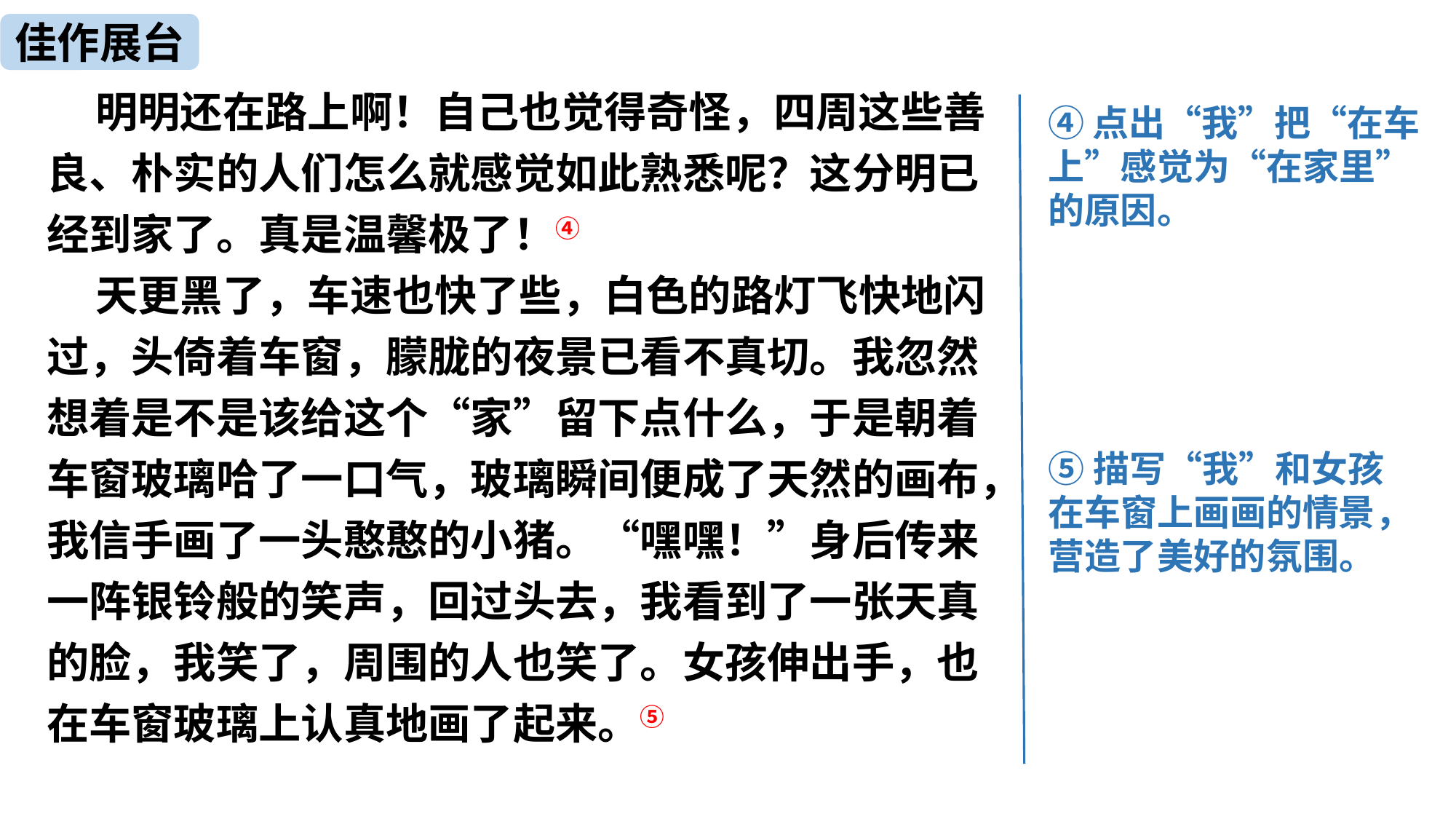

佳作展台
    明明还在路上啊！自己也觉得奇怪，四周这些善良、朴实的人们怎么就感觉如此熟悉呢？这分明已经到家了。真是温馨极了！④
    天更黑了，车速也快了些，白色的路灯飞快地闪过，头倚着车窗，朦胧的夜景已看不真切。我忽然想着是不是该给这个“家”留下点什么，于是朝着车窗玻璃哈了一口气，玻璃瞬间便成了天然的画布，我信手画了一头憨憨的小猪。“嘿嘿！”身后传来一阵银铃般的笑声，回过头去，我看到了一张天真的脸，我笑了，周围的人也笑了。女孩伸出手，也在车窗玻璃上认真地画了起来。⑤
④点出“我”把“在车上”感觉为“在家里”的原因。
⑤描写“我”和女孩在车窗上画画的情景，营造了美好的氛围。